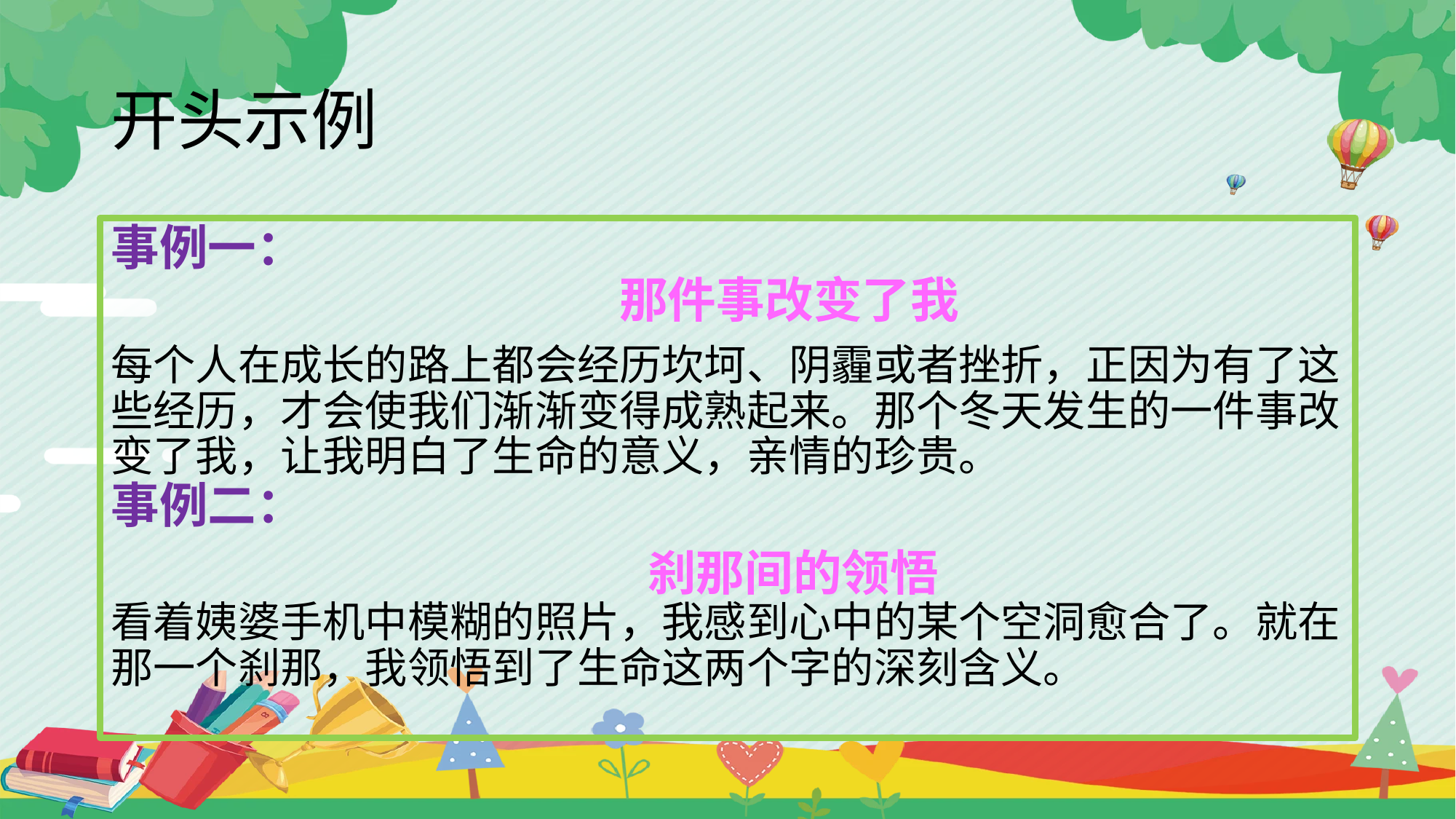

# 开头示例
事例一：
                                           那件事改变了我
每个人在成长的路上都会经历坎坷、阴霾或者挫折，正因为有了这些经历，才会使我们渐渐变得成熟起来。那个冬天发生的一件事改变了我，让我明白了生命的意义，亲情的珍贵。
事例二：
                                       刹那间的领悟
看着姨婆手机中模糊的照片，我感到心中的某个空洞愈合了。就在那一个刹那，我领悟到了生命这两个字的深刻含义。